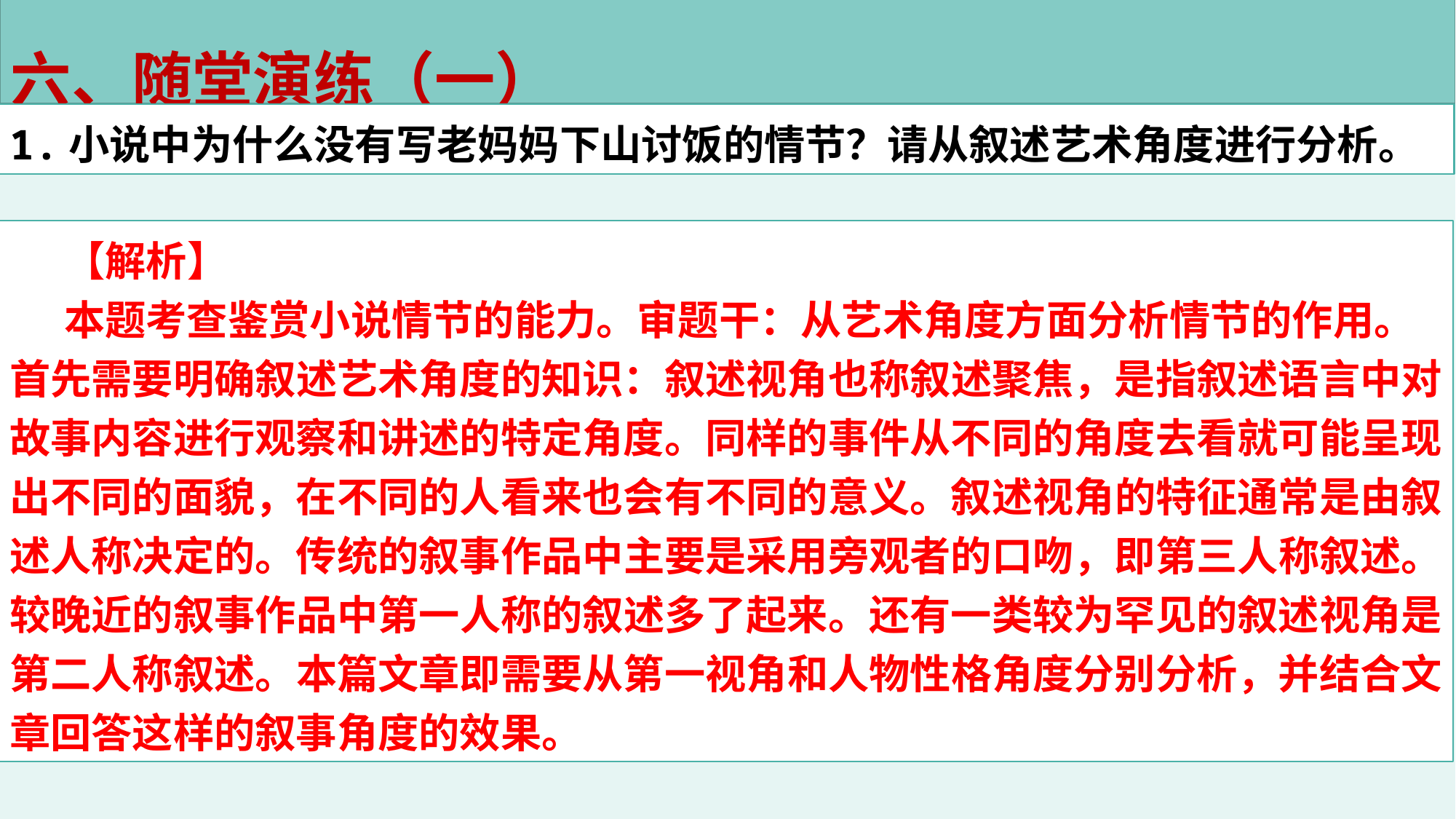

六、随堂演练（一）

1.小说中为什么没有写老妈妈下山讨饭的情节？请从叙述艺术角度进行分析。
【解析】
本题考查鉴赏小说情节的能力。审题干：从艺术角度方面分析情节的作用。首先需要明确叙述艺术角度的知识：叙述视角也称叙述聚焦，是指叙述语言中对故事内容进行观察和讲述的特定角度。同样的事件从不同的角度去看就可能呈现出不同的面貌，在不同的人看来也会有不同的意义。叙述视角的特征通常是由叙述人称决定的。传统的叙事作品中主要是采用旁观者的口吻，即第三人称叙述。较晚近的叙事作品中第一人称的叙述多了起来。还有一类较为罕见的叙述视角是第二人称叙述。本篇文章即需要从第一视角和人物性格角度分别分析，并结合文章回答这样的叙事角度的效果。